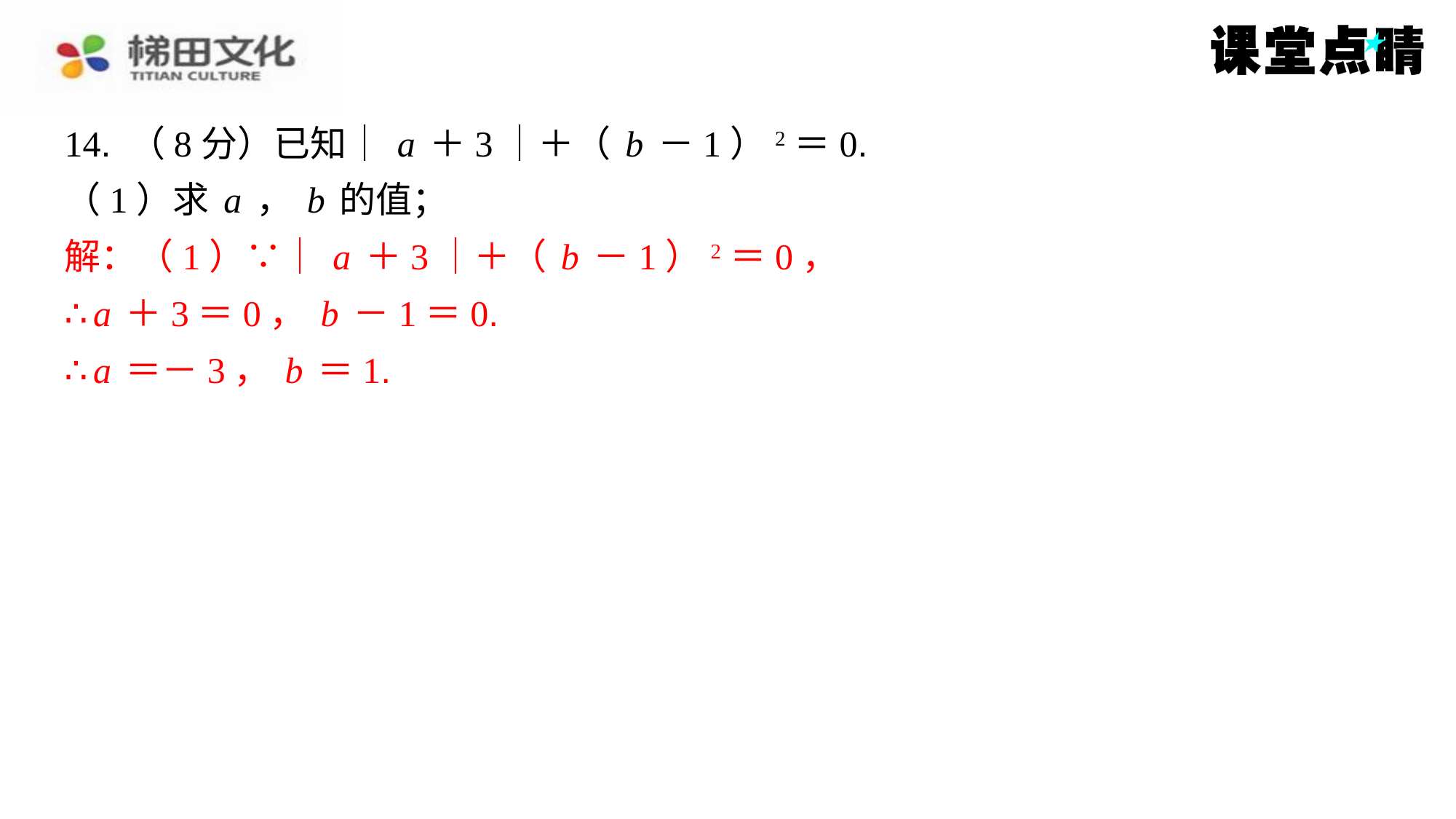

14. （8分）已知｜a＋3｜＋（b－1）2＝0.
（1）求a，b的值；
解：（1）∵｜a＋3｜＋（b－1）2＝0，
∴a＋3＝0，b－1＝0.
∴a＝－3，b＝1.
解：（1）∵｜a＋3｜＋（b－1）2＝0，
∴a＋3＝0，b－1＝0.
∴a＝－3，b＝1.